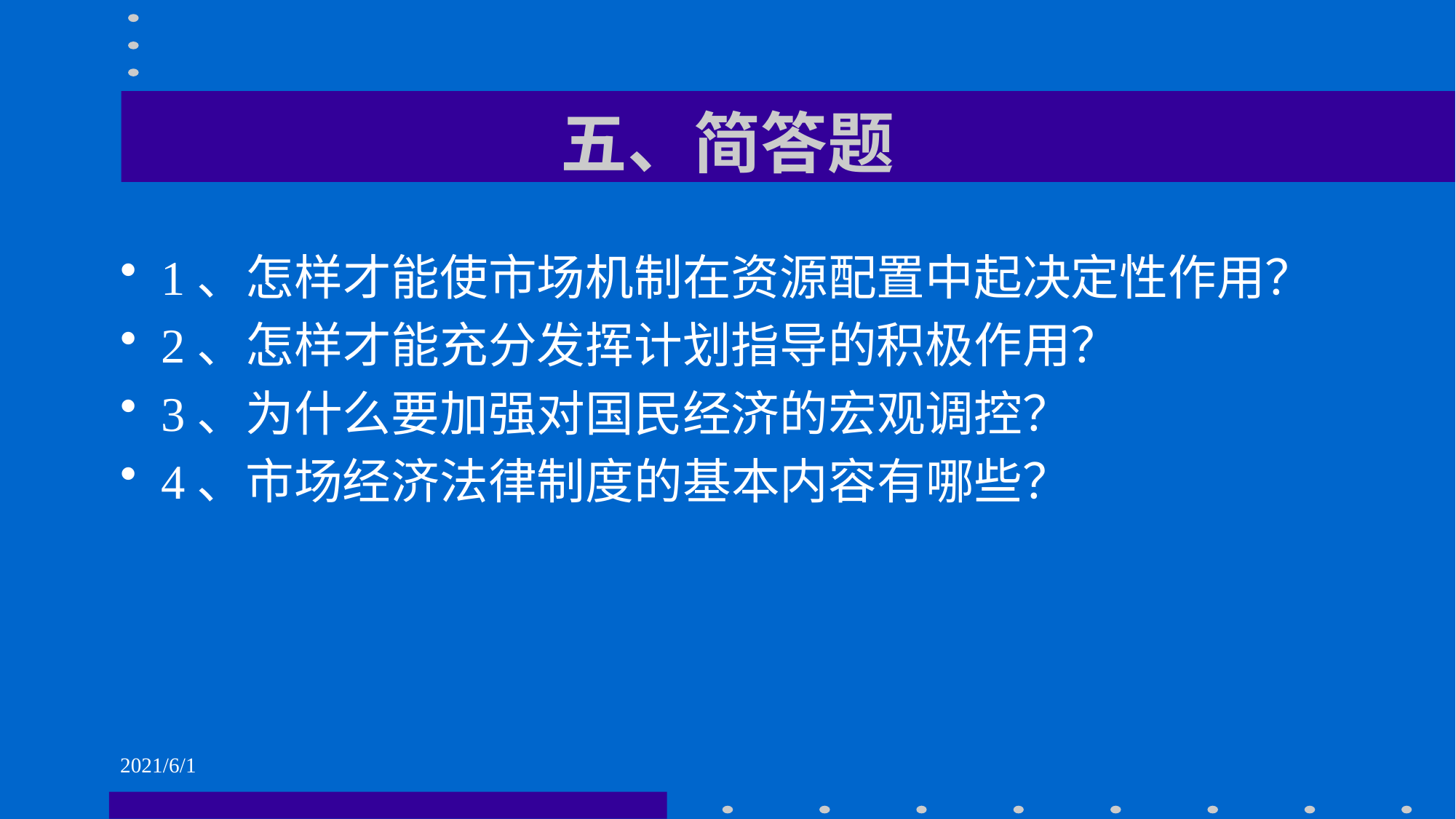

# 五、简答题
1、怎样才能使市场机制在资源配置中起决定性作用？
2、怎样才能充分发挥计划指导的积极作用？
3、为什么要加强对国民经济的宏观调控？
4、市场经济法律制度的基本内容有哪些？
2021/6/1